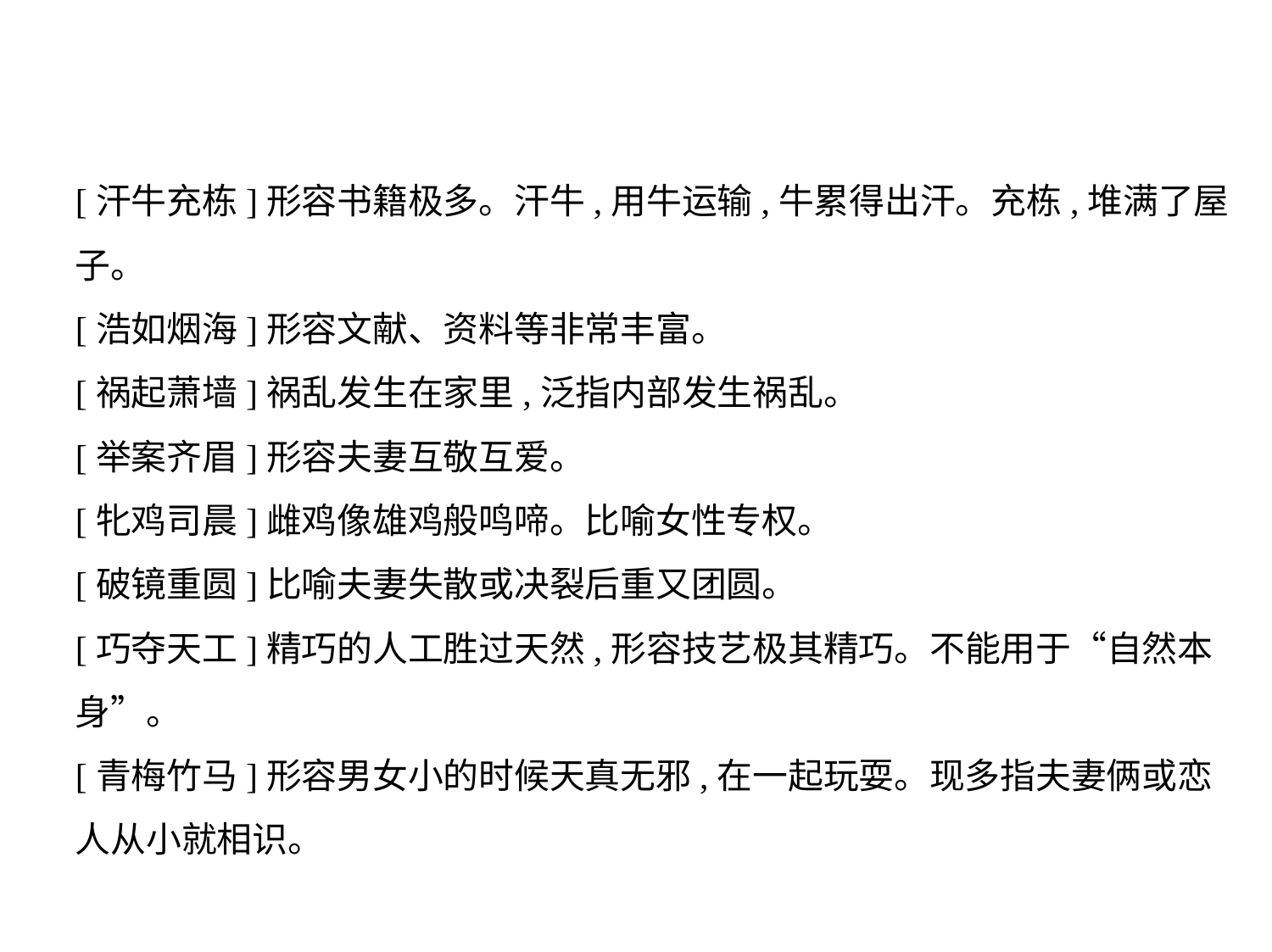

[汗牛充栋]形容书籍极多。汗牛,用牛运输,牛累得出汗。充栋,堆满了屋
子。
[浩如烟海]形容文献、资料等非常丰富。
[祸起萧墙]祸乱发生在家里,泛指内部发生祸乱。
[举案齐眉]形容夫妻互敬互爱。
[牝鸡司晨]雌鸡像雄鸡般鸣啼。比喻女性专权。
[破镜重圆]比喻夫妻失散或决裂后重又团圆。
[巧夺天工]精巧的人工胜过天然,形容技艺极其精巧。不能用于“自然本
身”。
[青梅竹马]形容男女小的时候天真无邪,在一起玩耍。现多指夫妻俩或恋
人从小就相识。